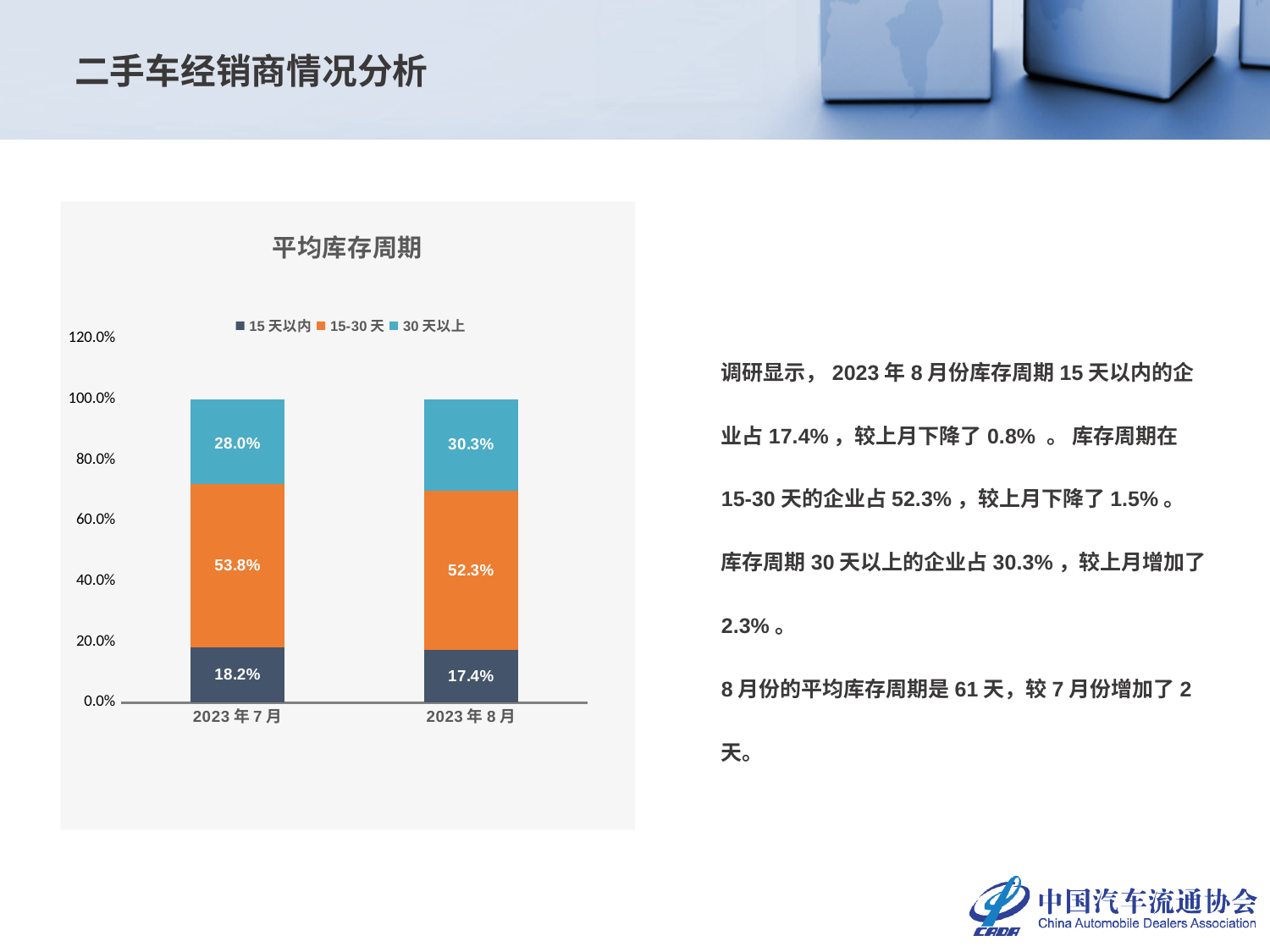

二手车经销商情况分析

### Chart: 平均库存周期

| Category | 15天以内 | 15-30天 | 30天以上 |
|---|---|---|---|
| 2023年7月 | 0.18181818181818182 | 0.5378787878787878 | 0.2803030303030303 |
| 2023年8月 | 0.17424242424242425 | 0.5227272727272727 | 0.303030303030303 |
调研显示，2023年8月份库存周期15天以内的企业占17.4%，较上月下降了0.8% 。 库存周期在15-30天的企业占52.3%，较上月下降了1.5%。 库存周期30天以上的企业占30.3%，较上月增加了2.3%。
8月份的平均库存周期是61天，较7月份增加了2天。